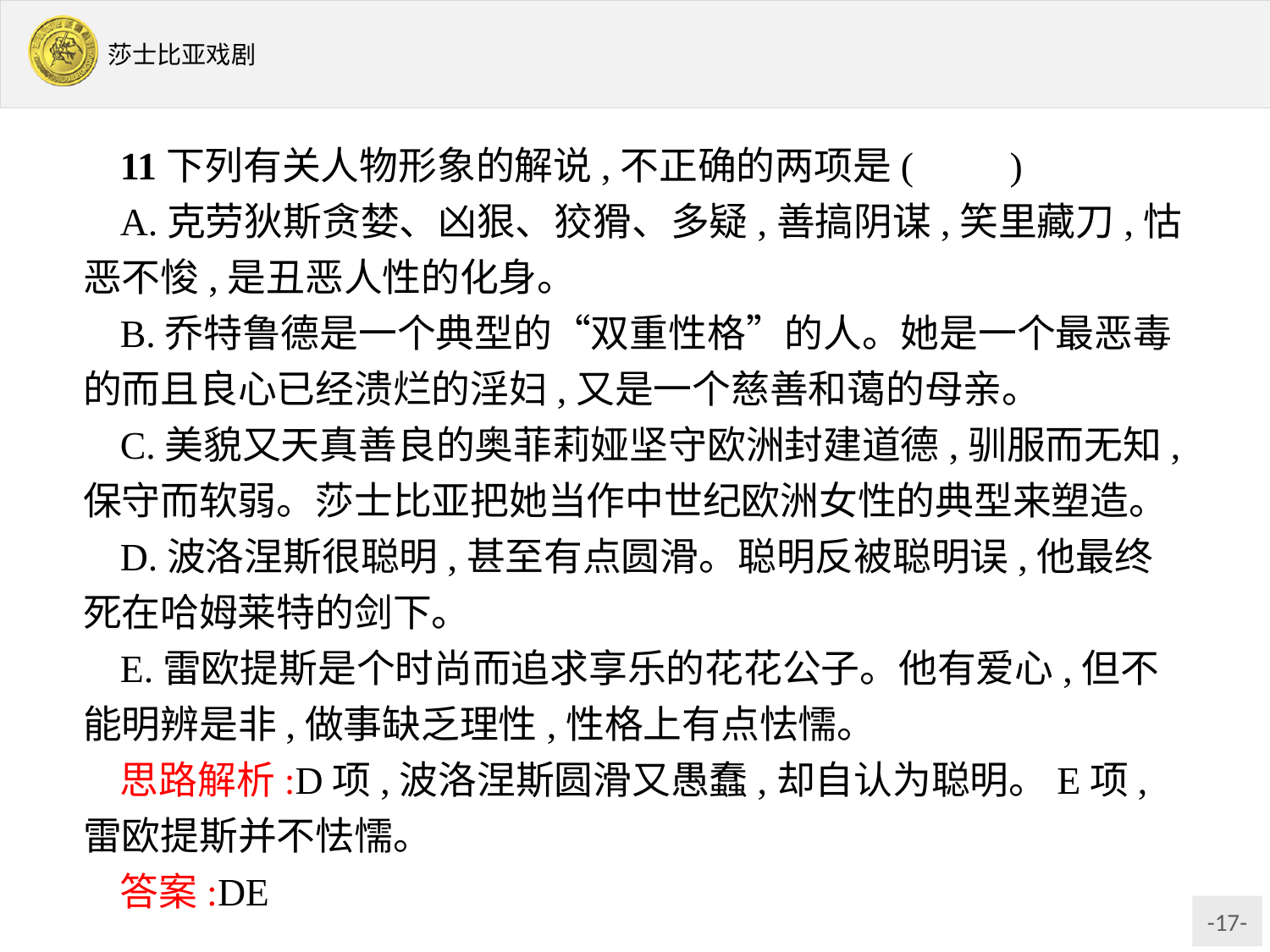

11下列有关人物形象的解说,不正确的两项是(　　)
A.克劳狄斯贪婪、凶狠、狡猾、多疑,善搞阴谋,笑里藏刀,怙恶不悛,是丑恶人性的化身。
B.乔特鲁德是一个典型的“双重性格”的人。她是一个最恶毒的而且良心已经溃烂的淫妇,又是一个慈善和蔼的母亲。
C.美貌又天真善良的奥菲莉娅坚守欧洲封建道德,驯服而无知,保守而软弱。莎士比亚把她当作中世纪欧洲女性的典型来塑造。
D.波洛涅斯很聪明,甚至有点圆滑。聪明反被聪明误,他最终死在哈姆莱特的剑下。
E.雷欧提斯是个时尚而追求享乐的花花公子。他有爱心,但不能明辨是非,做事缺乏理性,性格上有点怯懦。
思路解析:D项,波洛涅斯圆滑又愚蠢,却自认为聪明。E项,雷欧提斯并不怯懦。
答案:DE